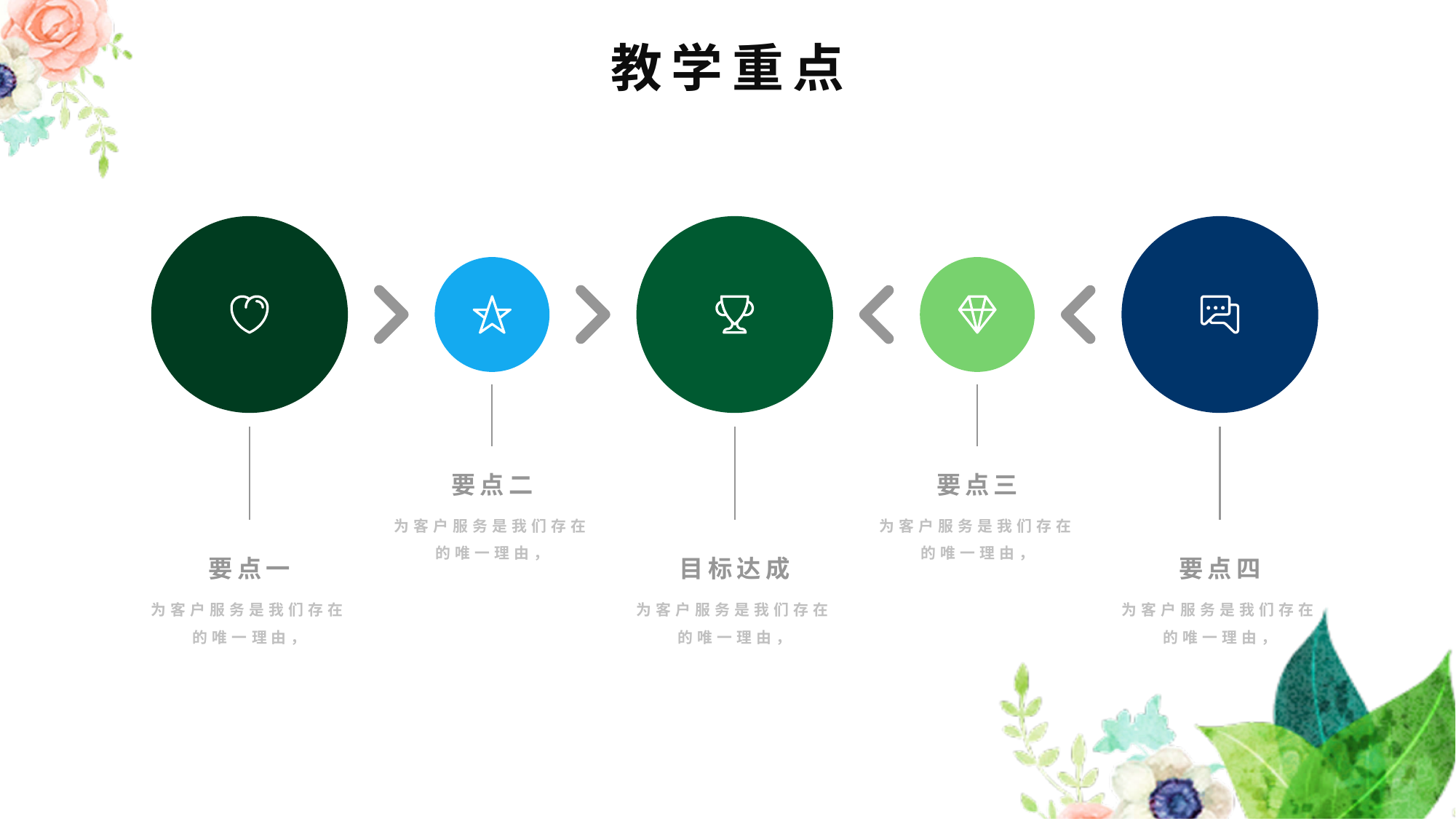

教学重点

要点二
为客户服务是我们存在的唯一理由，
要点三
为客户服务是我们存在的唯一理由，
要点一
为客户服务是我们存在的唯一理由，
目标达成
为客户服务是我们存在的唯一理由，
要点四
为客户服务是我们存在的唯一理由，